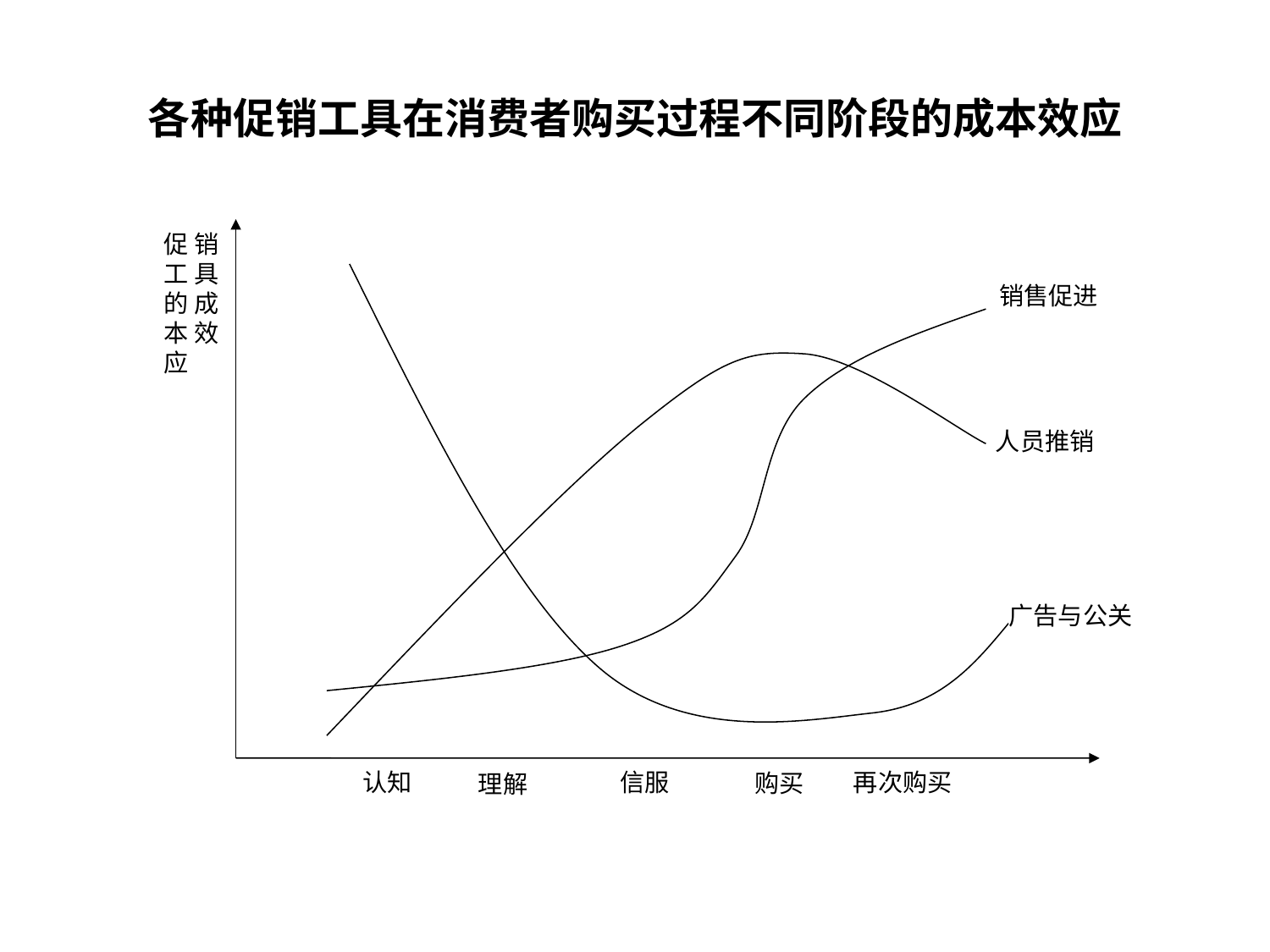

# 各种促销工具在消费者购买过程不同阶段的成本效应

促销工具的成本效应

销售促进

人员推销
广告与公关
再次购买
信服
认知
购买
理解